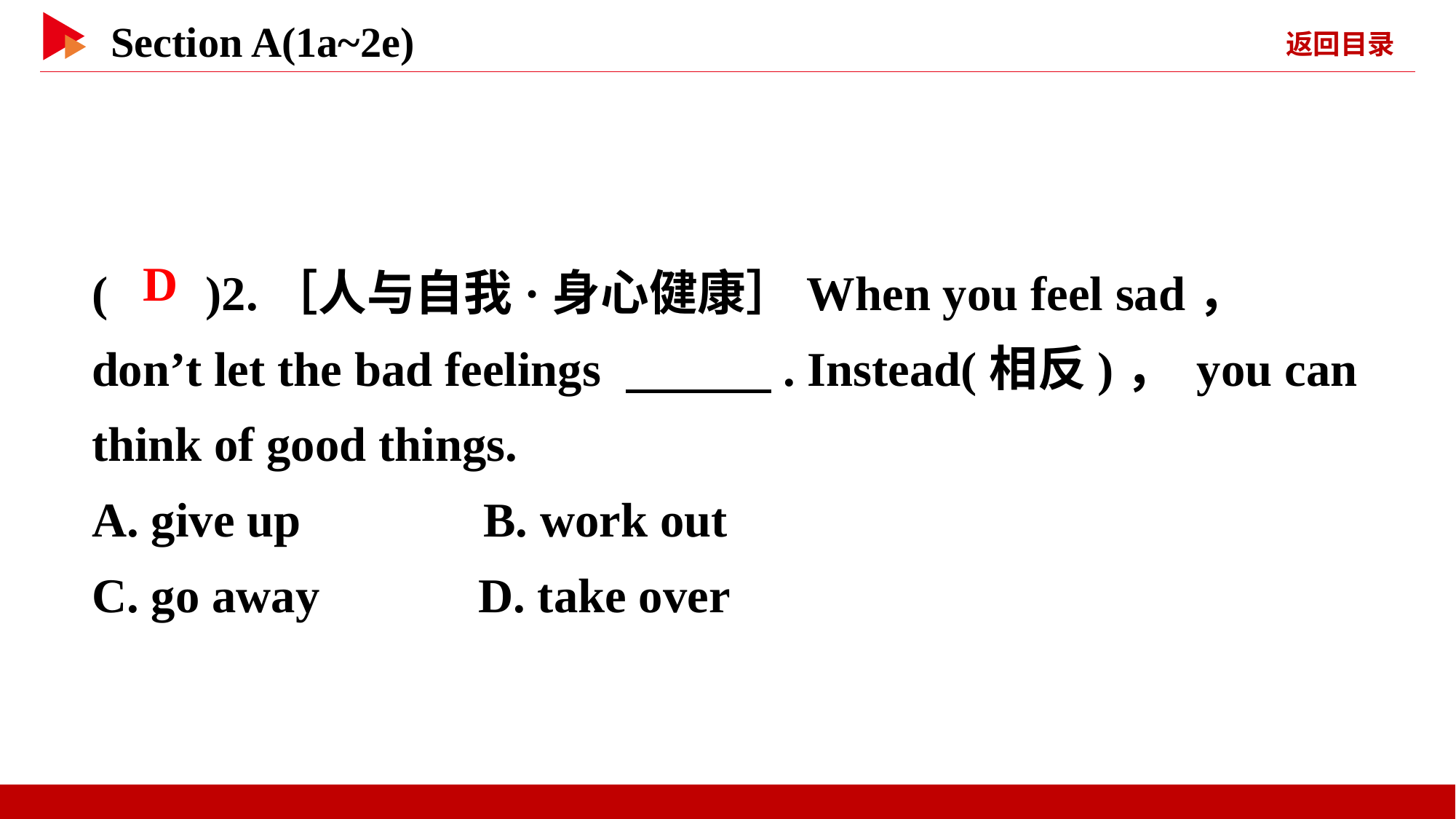

(        )2.［人与自我·身心健康］When you feel sad， don’t let the bad feelings 　　　. Instead(相反)， you can think of good things.
A. give up               B. work out
C. go away             D. take over
   D